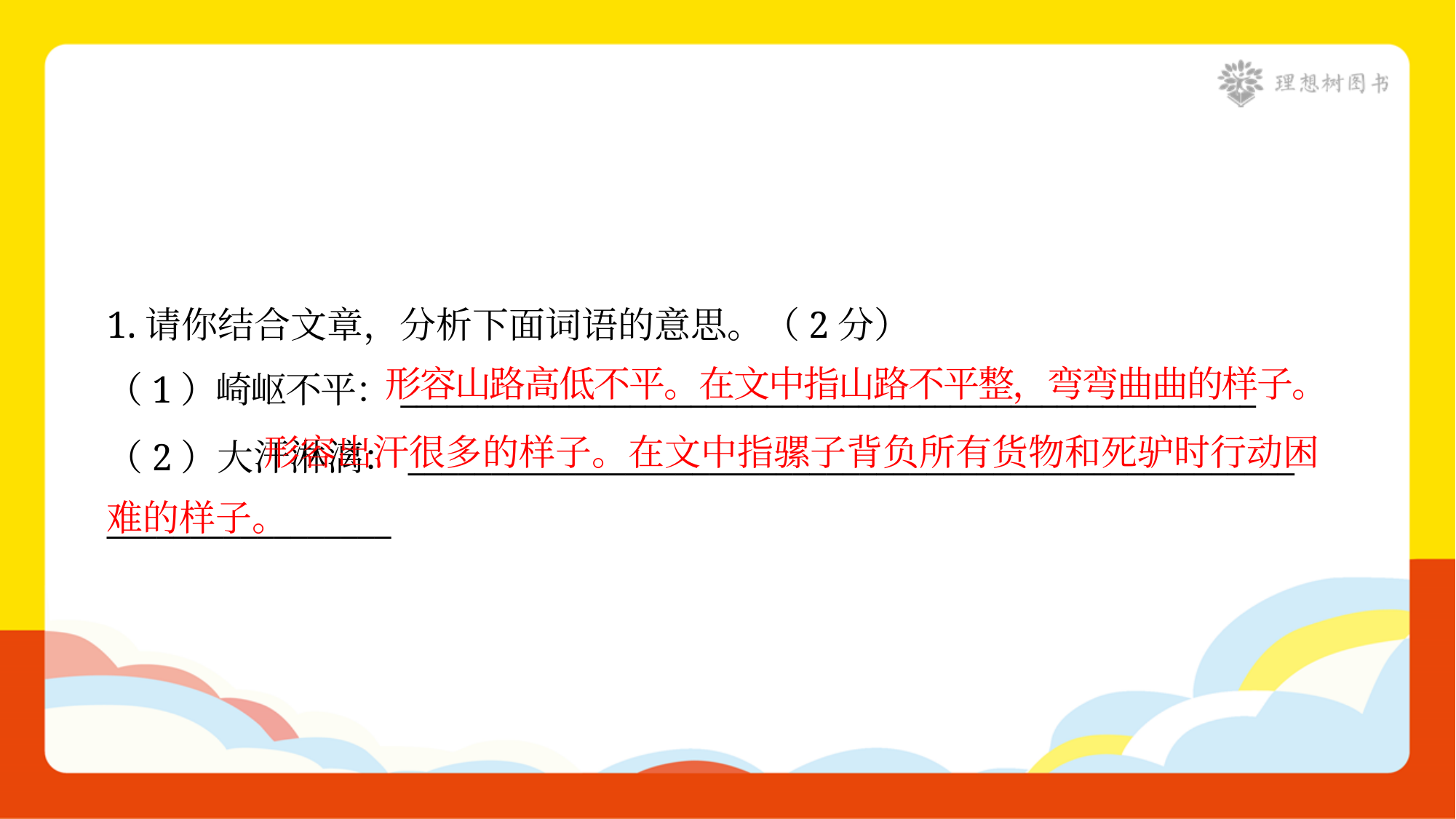

1.请你结合文章，分析下面词语的意思。（2分）
形容山路高低不平。在文中指山路不平整，弯弯曲曲的样子。
（1）崎岖不平：________________________________________________________
                形容出汗很多的样子。在文中指骡子背负所有货物和死驴时行动困难的样子。
（2）大汗淋漓：_____________________________________________________
_________________